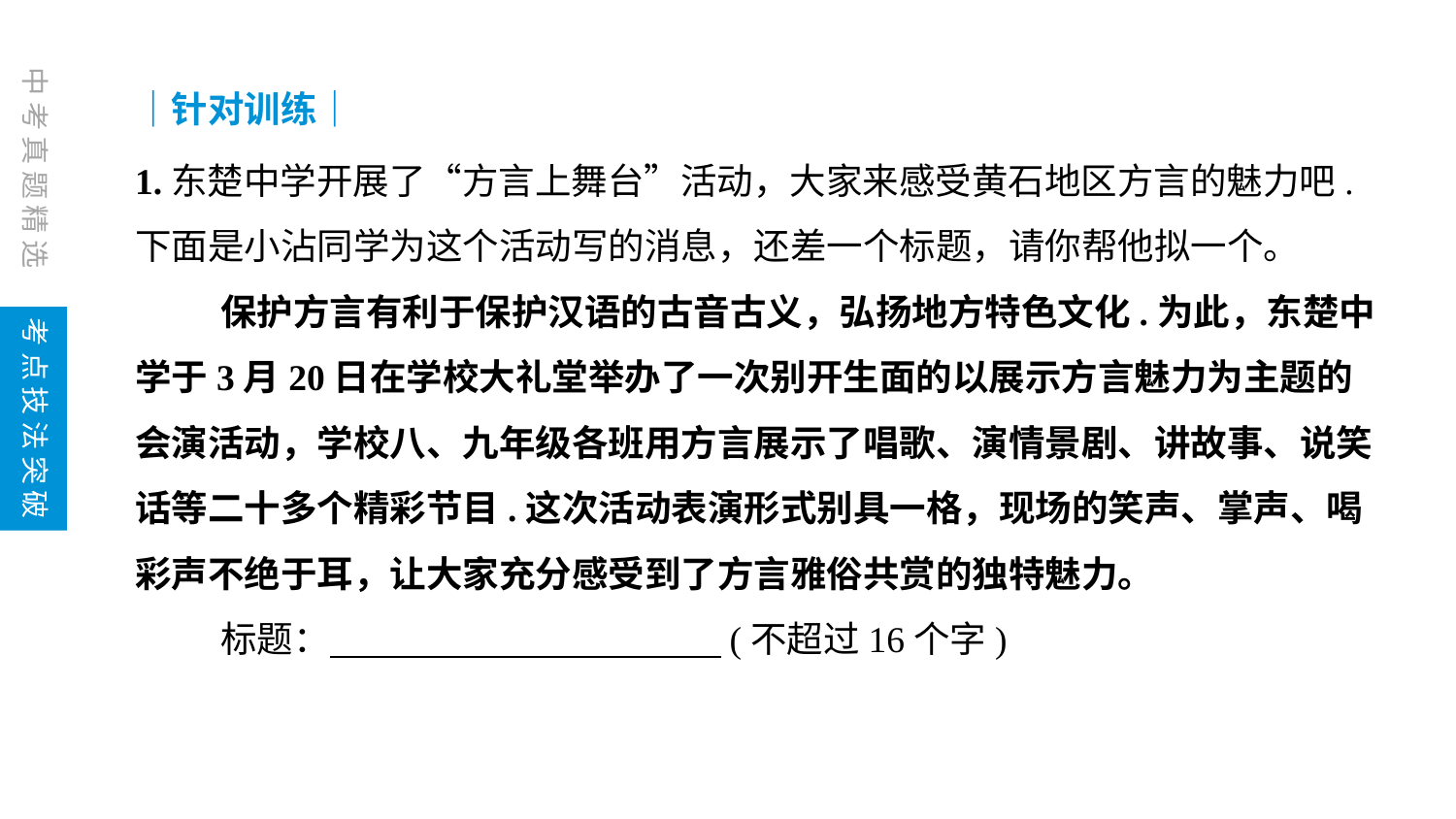

｜针对训练｜
1.东楚中学开展了“方言上舞台”活动，大家来感受黄石地区方言的魅力吧.下面是小沾同学为这个活动写的消息，还差一个标题，请你帮他拟一个。
保护方言有利于保护汉语的古音古义，弘扬地方特色文化.为此，东楚中学于3月20日在学校大礼堂举办了一次别开生面的以展示方言魅力为主题的会演活动，学校八、九年级各班用方言展示了唱歌、演情景剧、讲故事、说笑话等二十多个精彩节目.这次活动表演形式别具一格，现场的笑声、掌声、喝彩声不绝于耳，让大家充分感受到了方言雅俗共赏的独特魅力。
标题：　                                           (不超过16个字)